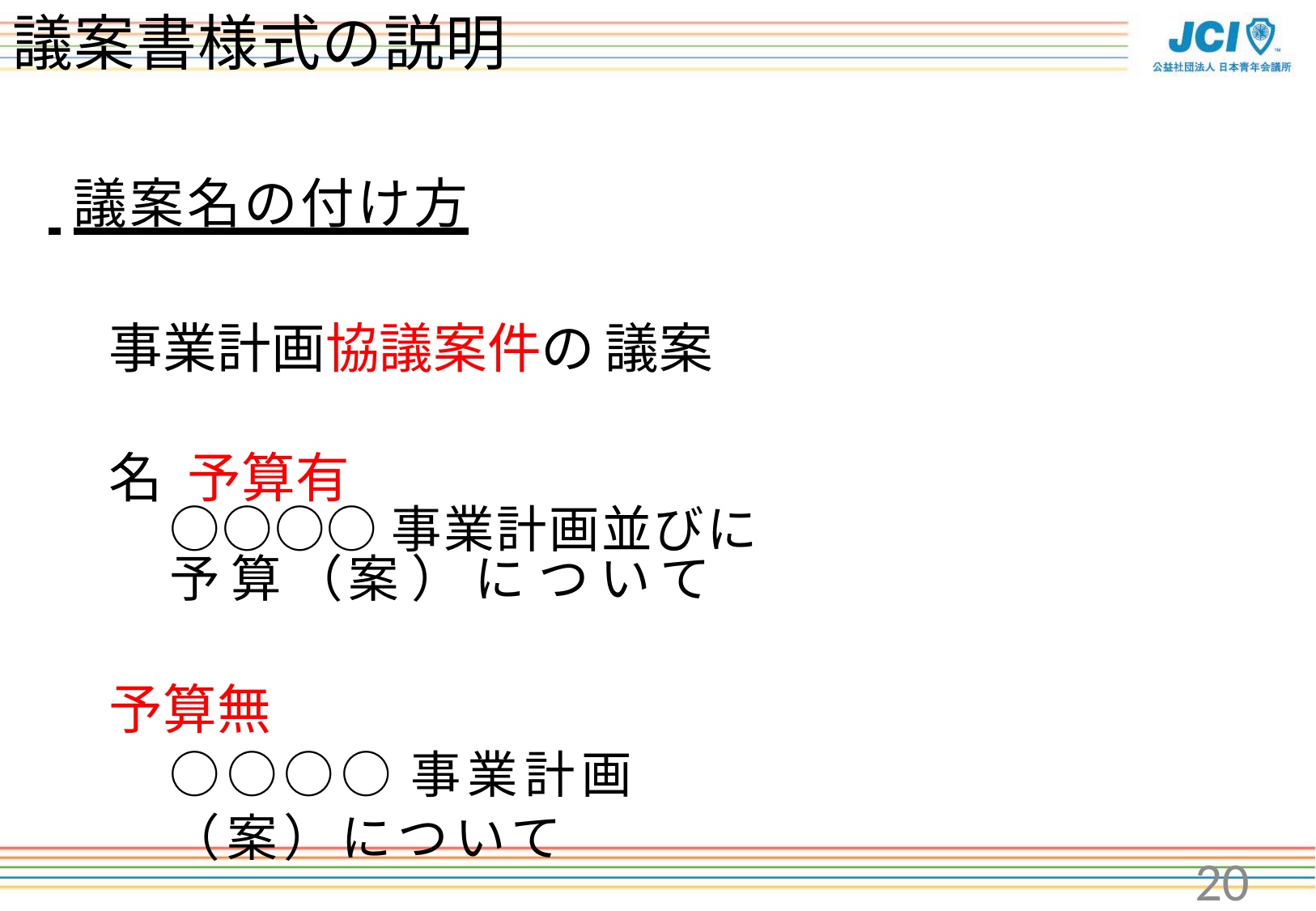

# 議案書様式の説明
 議案名の付け方
事業計画協議案件の議案名  予算有
○○○○事業計画並びに予算（案）について

予算無
○○○○事業計画（案）について
20